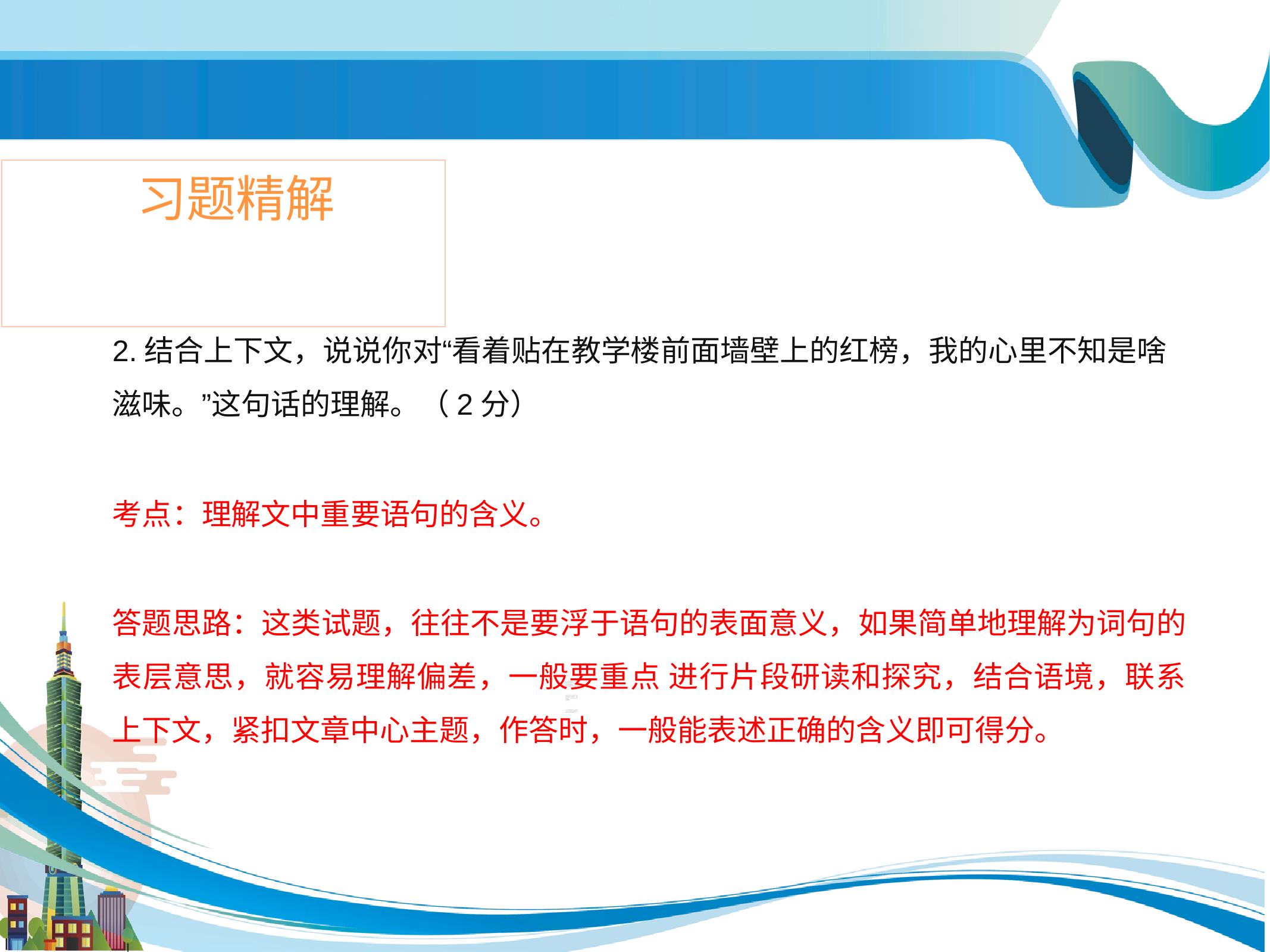

# 习题精解
2.结合上下文，说说你对“看着贴在教学楼前面墙壁上的红榜，我的心里不知是啥 滋味。”这句话的理解。（2分）

考点：理解文中重要语句的含义。

答题思路：这类试题，往往不是要浮于语句的表面意义，如果简单地理解为词句的 表层意思，就容易理解偏差，一般要重点 进行片段研读和探究，结合语境，联系 上下文，紧扣文章中心主题，作答时，一般能表述正确的含义即可得分。